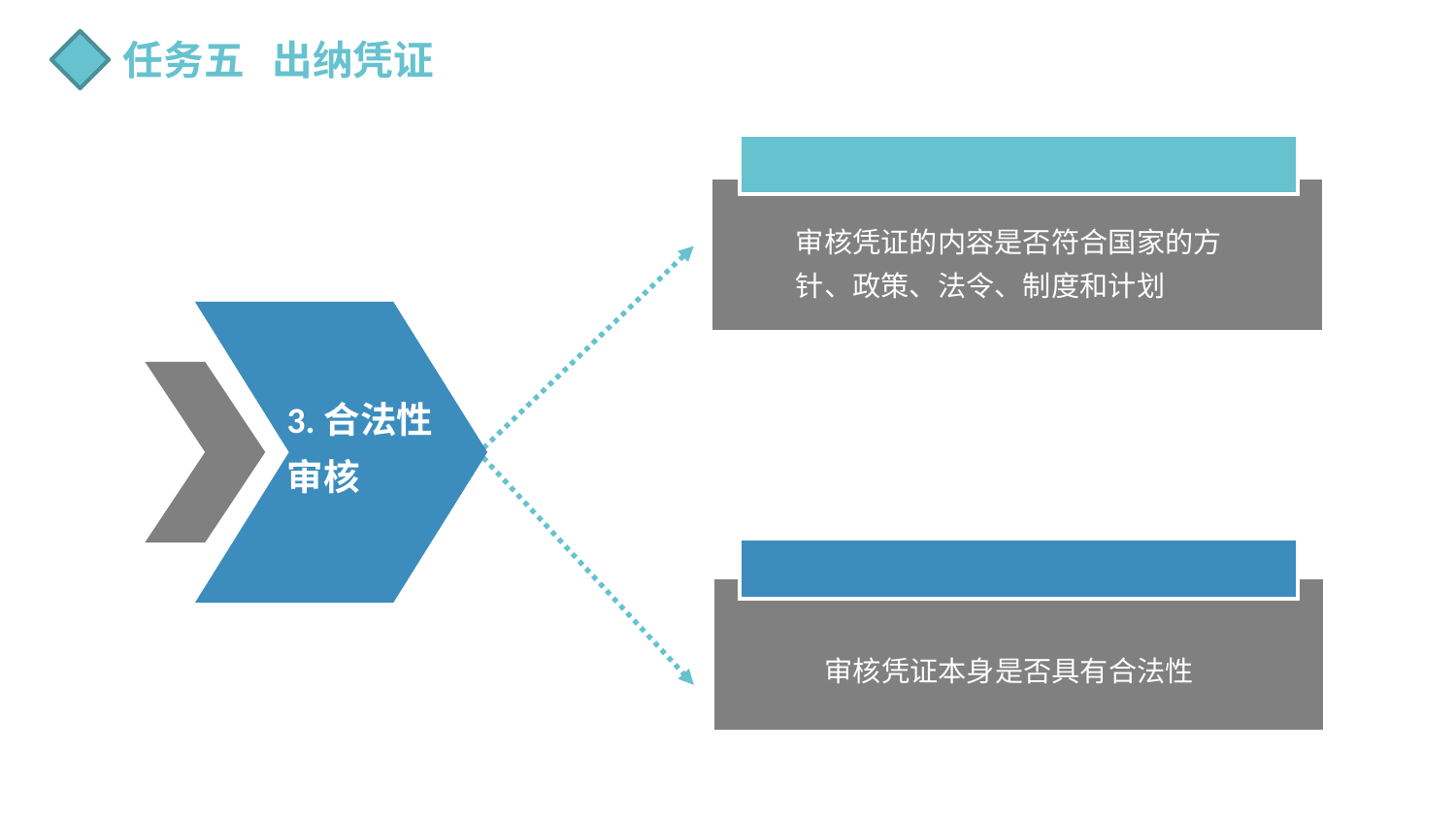

任务五   出纳凭证

审核凭证的内容是否符合国家的方针、政策、法令、制度和计划

3.合法性审核
参与货币资金计划定额管理的权利

审核凭证本身是否具有合法性